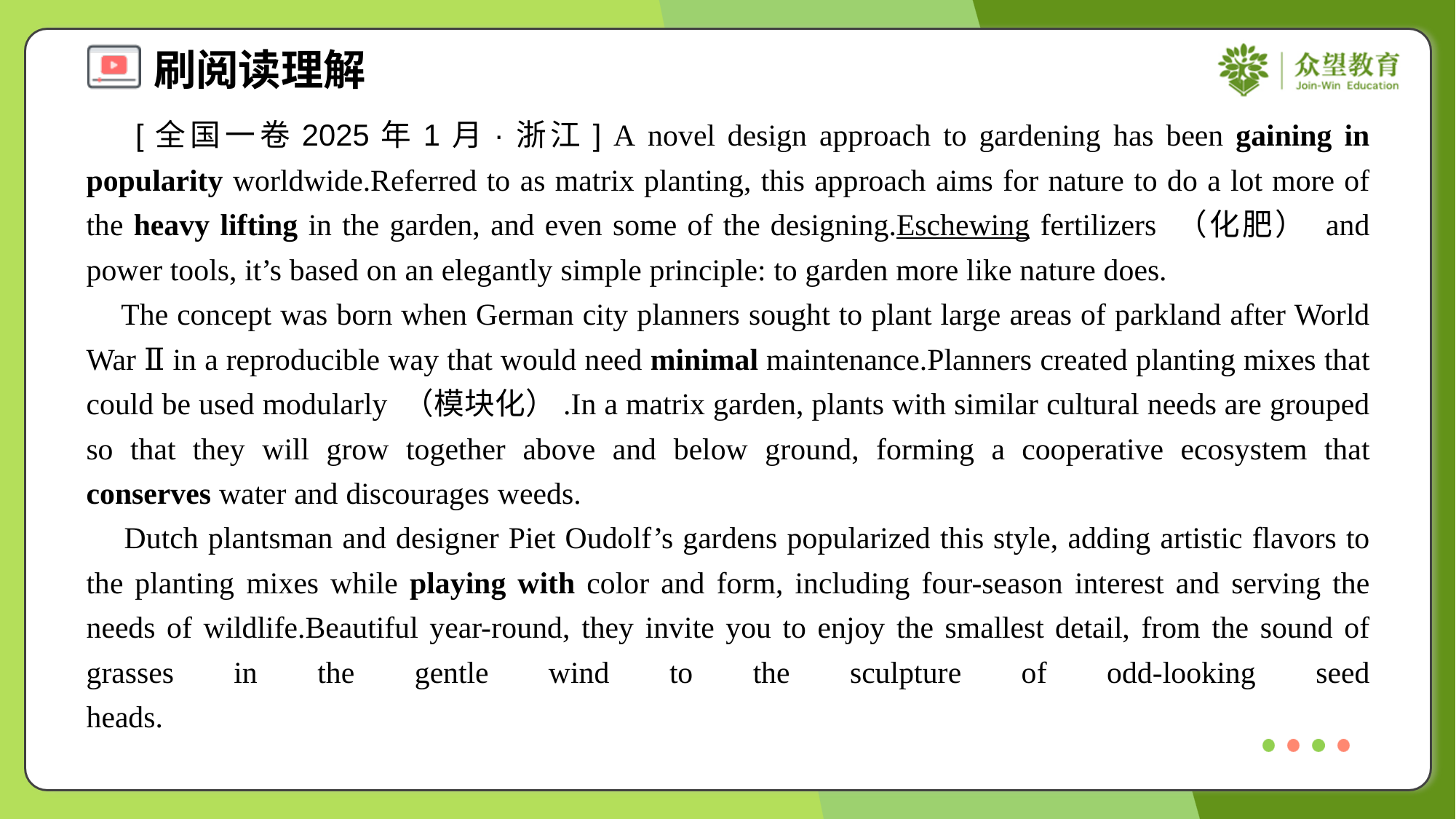

[全国一卷2025年1月·浙江] A novel design approach to gardening has been gaining in popularity worldwide.Referred to as matrix planting, this approach aims for nature to do a lot more of the heavy lifting in the garden, and even some of the designing.Eschewing fertilizers （化肥） and power tools, it’s based on an elegantly simple principle: to garden more like nature does.
    The concept was born when German city planners sought to plant large areas of parkland after World War Ⅱ in a reproducible way that would need minimal maintenance.Planners created planting mixes that could be used modularly （模块化）.In a matrix garden, plants with similar cultural needs are grouped so that they will grow together above and below ground, forming a cooperative ecosystem that conserves water and discourages weeds.
    Dutch plantsman and designer Piet Oudolf’s gardens popularized this style, adding artistic flavors to the planting mixes while playing with color and form, including four-season interest and serving the needs of wildlife.Beautiful year-round, they invite you to enjoy the smallest detail, from the sound of grasses in the gentle wind to the sculpture of odd-looking seed heads.#3